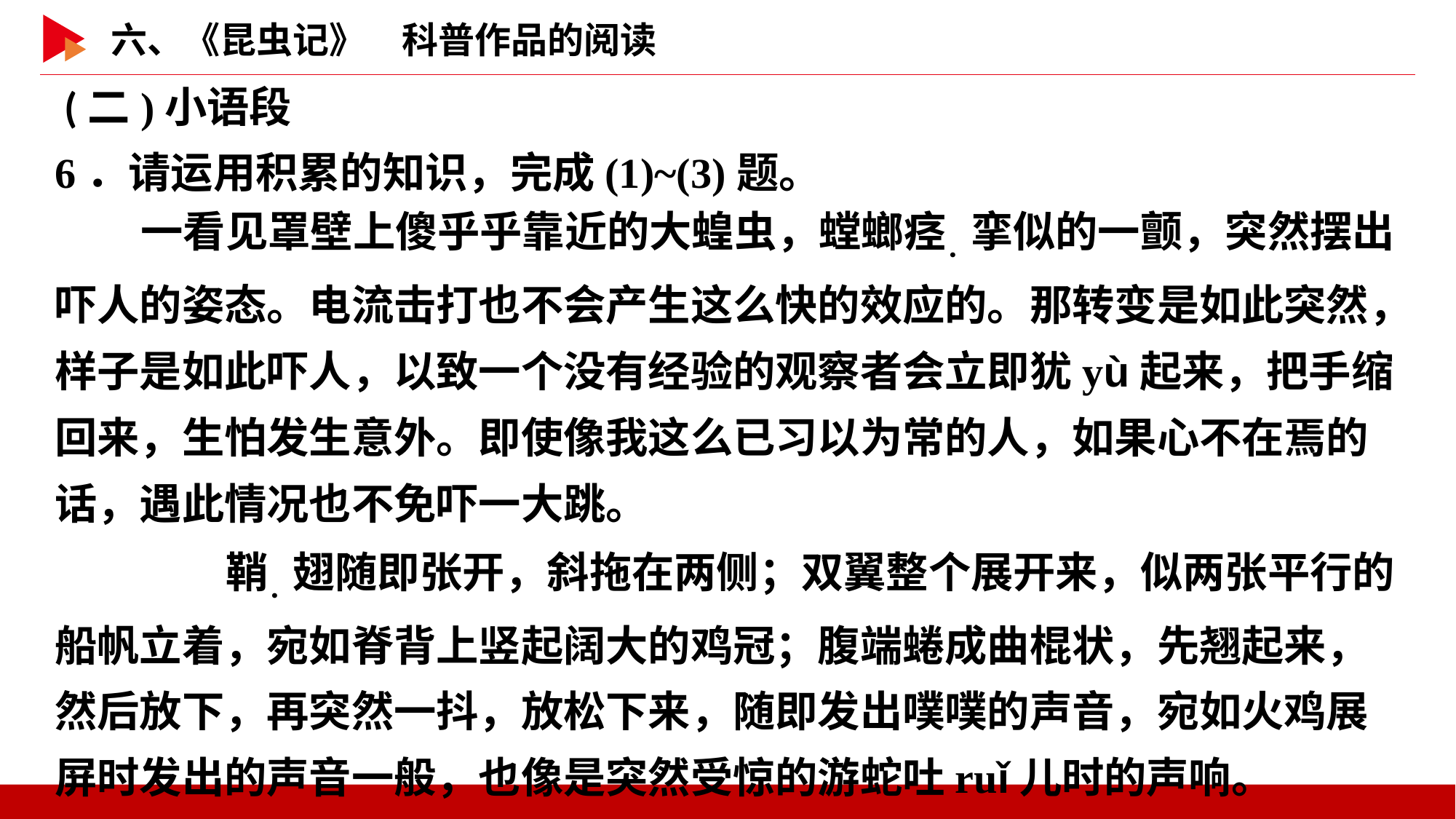

(二)小语段
6．请运用积累的知识，完成(1)~(3)题。
一看见罩壁上傻乎乎靠近的大蝗虫，螳螂痉．挛似的一颤，突然摆出吓人的姿态。电流击打也不会产生这么快的效应的。那转变是如此突然，样子是如此吓人，以致一个没有经验的观察者会立即犹yù起来，把手缩回来，生怕发生意外。即使像我这么已习以为常的人，如果心不在焉的话，遇此情况也不免吓一大跳。
　　鞘．翅随即张开，斜拖在两侧；双翼整个展开来，似两张平行的船帆立着，宛如脊背上竖起阔大的鸡冠；腹端蜷成曲棍状，先翘起来，然后放下，再突然一抖，放松下来，随即发出噗噗的声音，宛如火鸡展屏时发出的声音一般，也像是突然受惊的游蛇吐ruǐ儿时的声响。